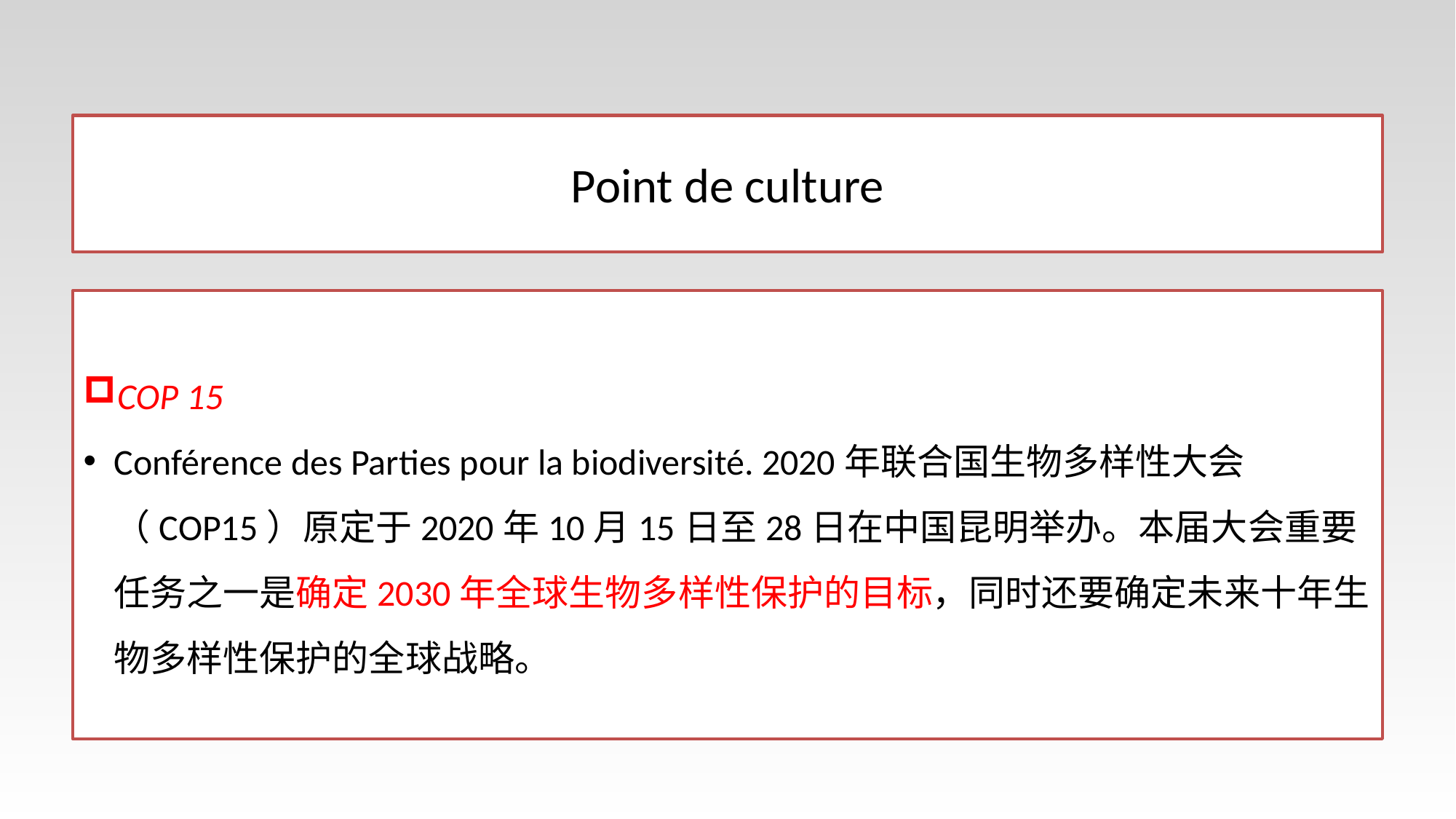

# Point de culture
COP 15
Conférence des Parties pour la biodiversité. 2020年联合国生物多样性大会（COP15）原定于2020年10月15日至28日在中国昆明举办。本届大会重要任务之一是确定2030年全球生物多样性保护的目标，同时还要确定未来十年生物多样性保护的全球战略。